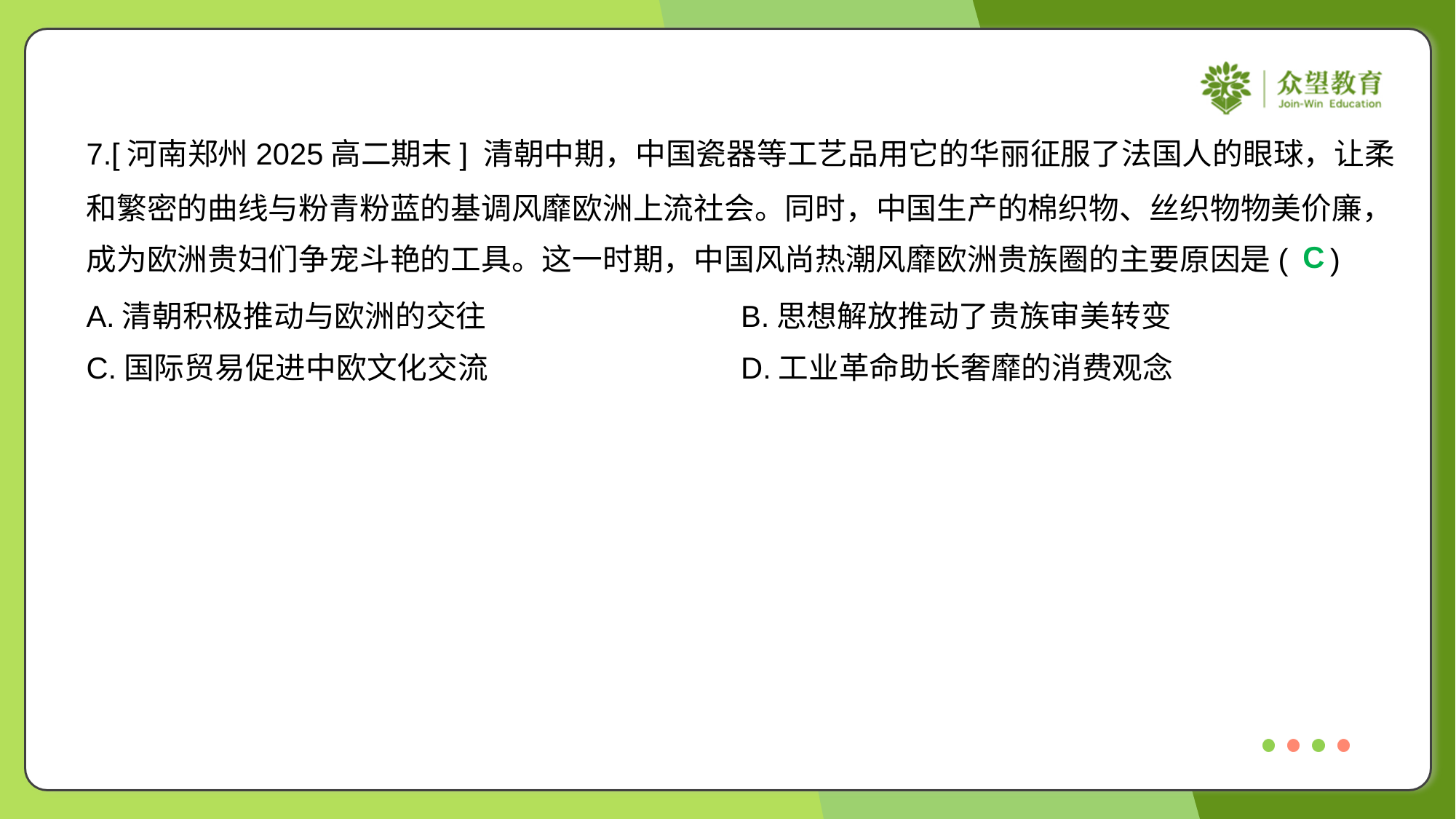

7.[河南郑州2025高二期末] 清朝中期，中国瓷器等工艺品用它的华丽征服了法国人的眼球，让柔
和繁密的曲线与粉青粉蓝的基调风靡欧洲上流社会。同时，中国生产的棉织物、丝织物物美价廉，
成为欧洲贵妇们争宠斗艳的工具。这一时期，中国风尚热潮风靡欧洲贵族圈的主要原因是(     )
C
A.清朝积极推动与欧洲的交往	B.思想解放推动了贵族审美转变
C.国际贸易促进中欧文化交流	D.工业革命助长奢靡的消费观念